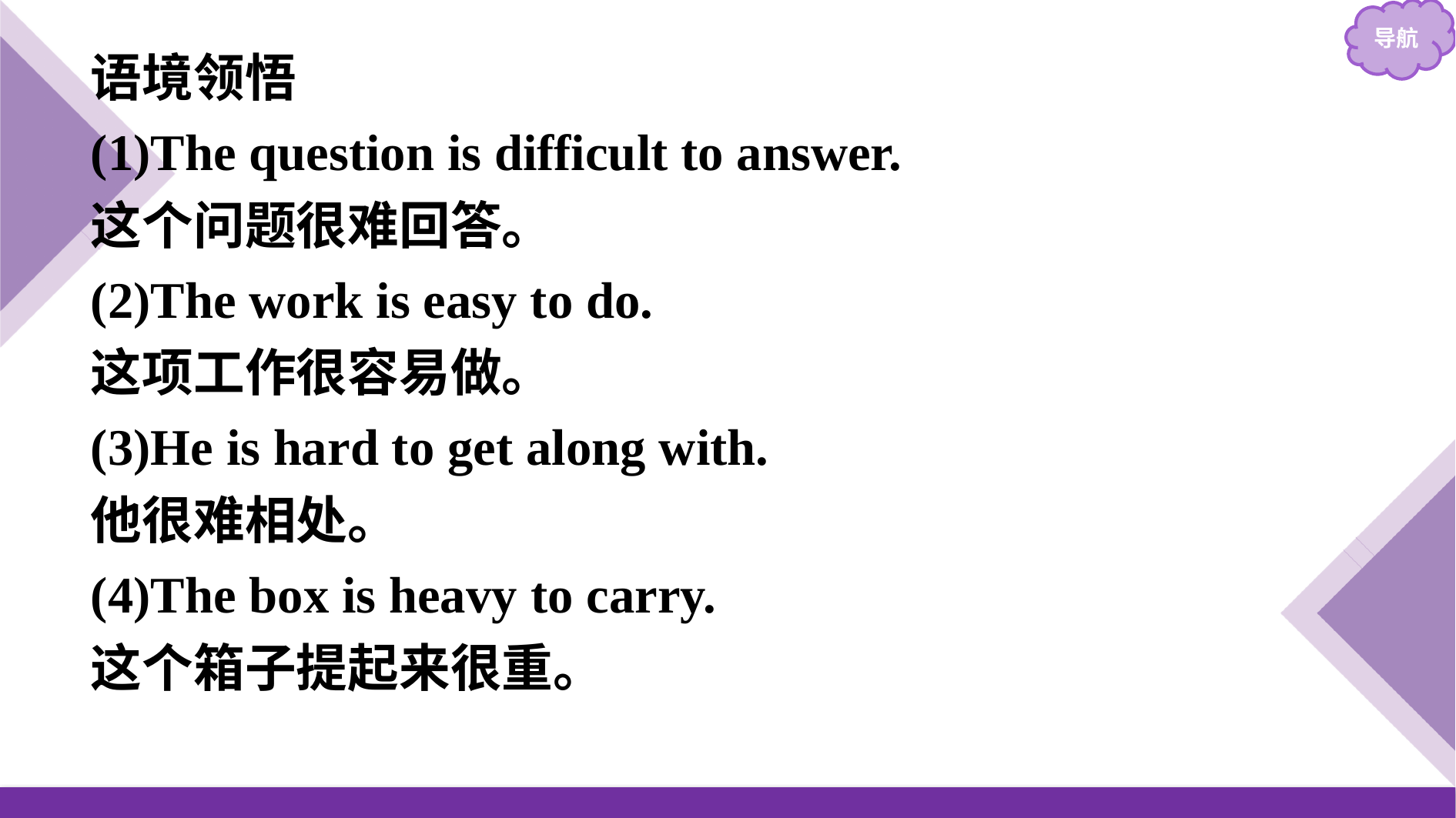

语境领悟
(1)The question is difficult to answer.
这个问题很难回答。
(2)The work is easy to do.
这项工作很容易做。
(3)He is hard to get along with.
他很难相处。
(4)The box is heavy to carry.
这个箱子提起来很重。